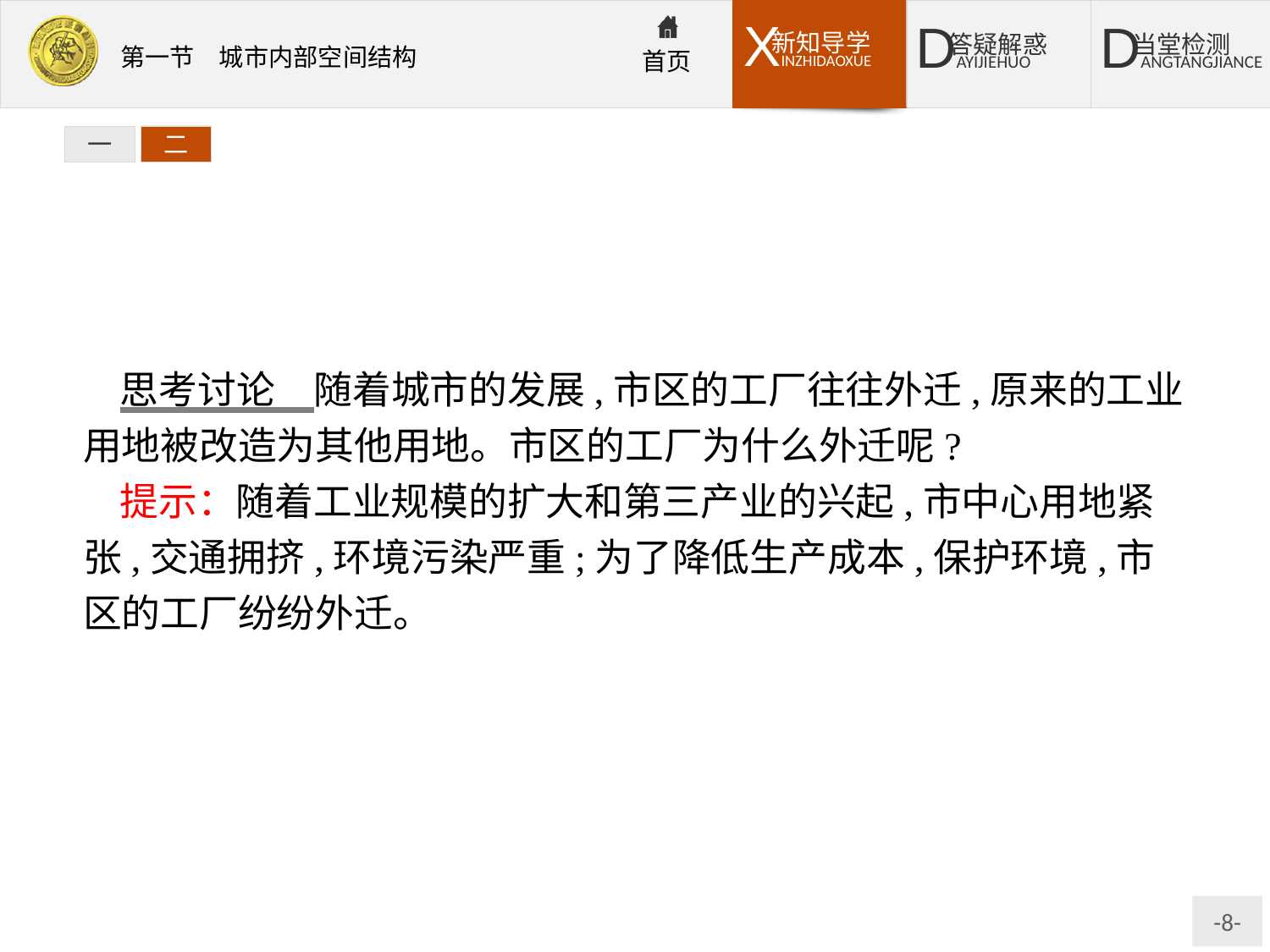

一
二
思考讨论　随着城市的发展,市区的工厂往往外迁,原来的工业用地被改造为其他用地。市区的工厂为什么外迁呢?
提示：随着工业规模的扩大和第三产业的兴起,市中心用地紧张,交通拥挤,环境污染严重;为了降低生产成本,保护环境,市区的工厂纷纷外迁。